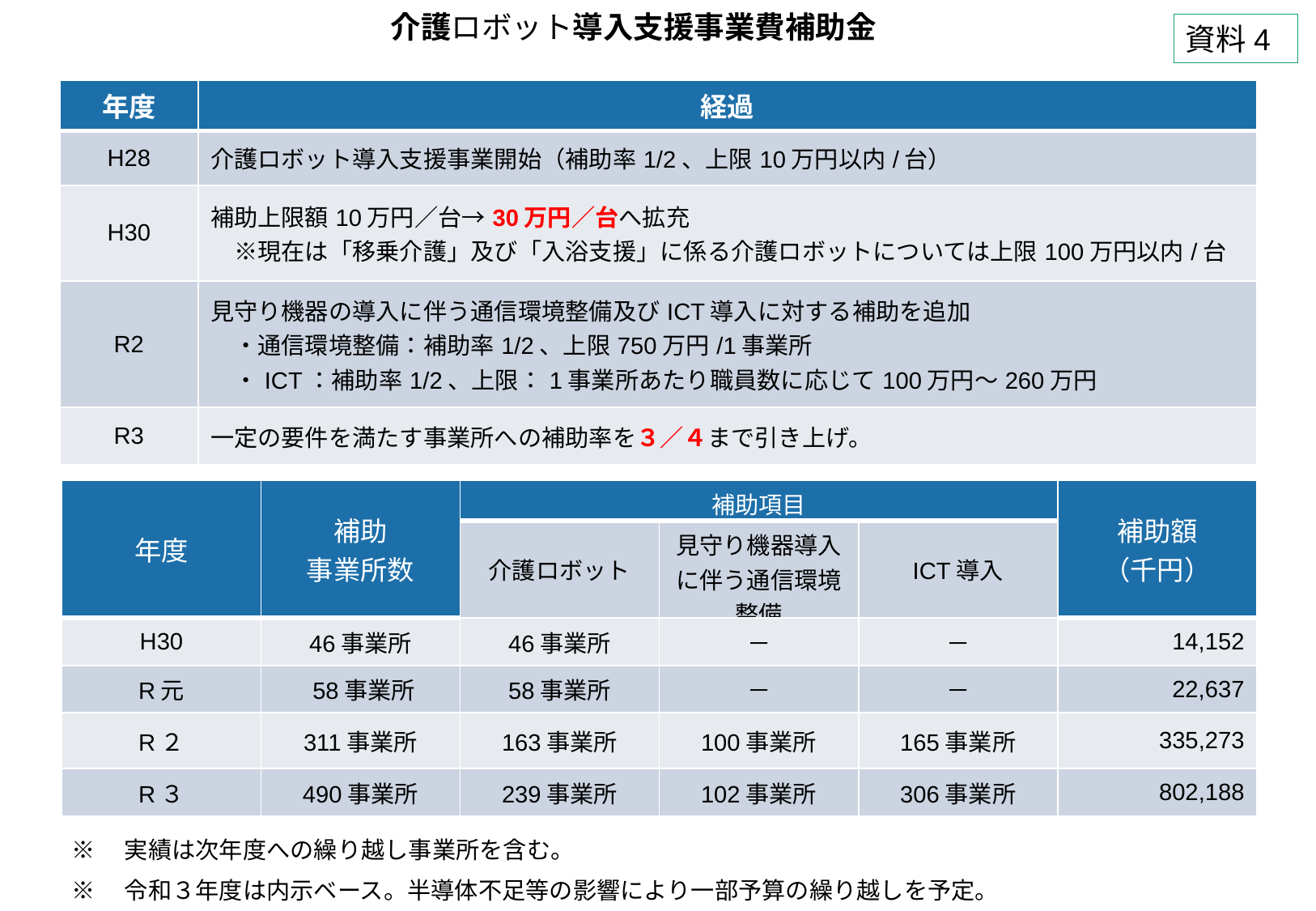

介護ロボット導入支援事業費補助金
資料4
| 年度 | 経過 |
| --- | --- |
| H28 | 介護ロボット導入支援事業開始（補助率1/2、上限10万円以内/台） |
| H30 | 補助上限額10万円／台→30万円／台へ拡充 　※現在は「移乗介護」及び「入浴支援」に係る介護ロボットについては上限100万円以内/台 |
| R2 | 見守り機器の導入に伴う通信環境整備及びICT導入に対する補助を追加 　・通信環境整備：補助率1/2、上限750万円/1事業所 　・ICT：補助率1/2、上限：1事業所あたり職員数に応じて100万円～260万円 |
| R3 | 一定の要件を満たす事業所への補助率を３／４まで引き上げ。 |
| 年度 | 補助 事業所数 | 補助項目 |  |  | 補助額 （千円） |
| --- | --- | --- | --- | --- | --- |
|  |  | 介護ロボット | 見守り機器導入に伴う通信環境整備 | ICT導入 |  |
| H30 | 46事業所 | 46事業所 | － | － | 14,152 |
| R元 | 58事業所 | 58事業所 | － | － | 22,637 |
| R２ | 311事業所 | 163事業所 | 100事業所 | 165事業所 | 335,273 |
| R３ | 490事業所 | 239事業所 | 102事業所 | 306事業所 | 802,188 |
※　実績は次年度への繰り越し事業所を含む。
※　令和３年度は内示ベース。半導体不足等の影響により一部予算の繰り越しを予定。